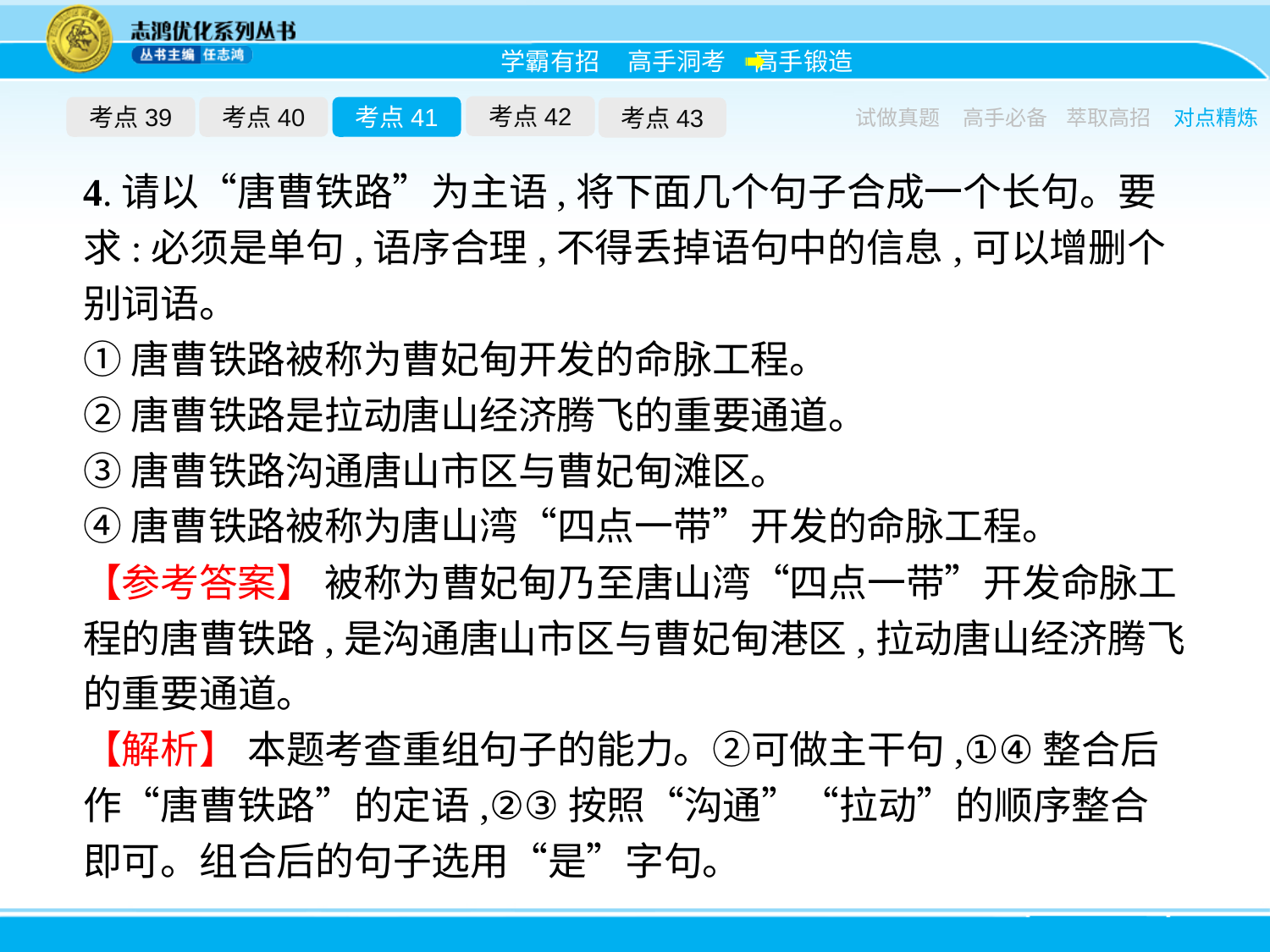

考点42
考点39
考点40
考点41
考点43
试做真题
高手必备
萃取高招
对点精炼
4.请以“唐曹铁路”为主语,将下面几个句子合成一个长句。要求:必须是单句,语序合理,不得丢掉语句中的信息,可以增删个别词语。
①唐曹铁路被称为曹妃甸开发的命脉工程。
②唐曹铁路是拉动唐山经济腾飞的重要通道。
③唐曹铁路沟通唐山市区与曹妃甸滩区。
④唐曹铁路被称为唐山湾“四点一带”开发的命脉工程。
【参考答案】 被称为曹妃甸乃至唐山湾“四点一带”开发命脉工程的唐曹铁路,是沟通唐山市区与曹妃甸港区,拉动唐山经济腾飞的重要通道。
【解析】 本题考查重组句子的能力。②可做主干句,①④整合后作“唐曹铁路”的定语,②③按照“沟通”“拉动”的顺序整合即可。组合后的句子选用“是”字句。